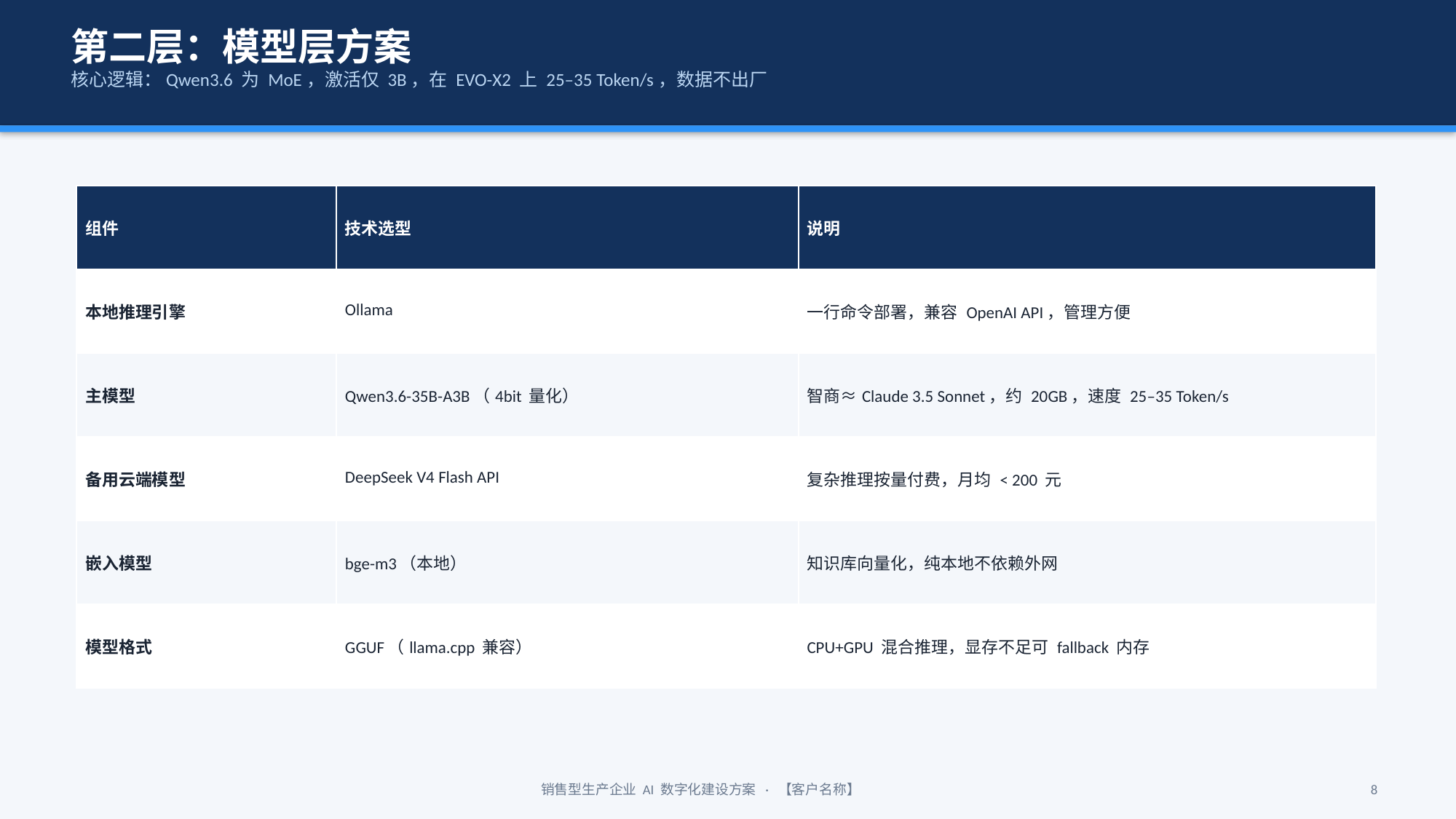

第二层：模型层方案
核心逻辑：Qwen3.6 为 MoE，激活仅 3B，在 EVO-X2 上 25–35 Token/s，数据不出厂

| 组件 | 技术选型 | 说明 |
| --- | --- | --- |
| 本地推理引擎 | Ollama | 一行命令部署，兼容 OpenAI API，管理方便 |
| 主模型 | Qwen3.6-35B-A3B（4bit 量化） | 智商≈Claude 3.5 Sonnet，约 20GB，速度 25–35 Token/s |
| 备用云端模型 | DeepSeek V4 Flash API | 复杂推理按量付费，月均 < 200 元 |
| 嵌入模型 | bge-m3（本地） | 知识库向量化，纯本地不依赖外网 |
| 模型格式 | GGUF（llama.cpp 兼容） | CPU+GPU 混合推理，显存不足可 fallback 内存 |
销售型生产企业 AI 数字化建设方案  ·  【客户名称】
8